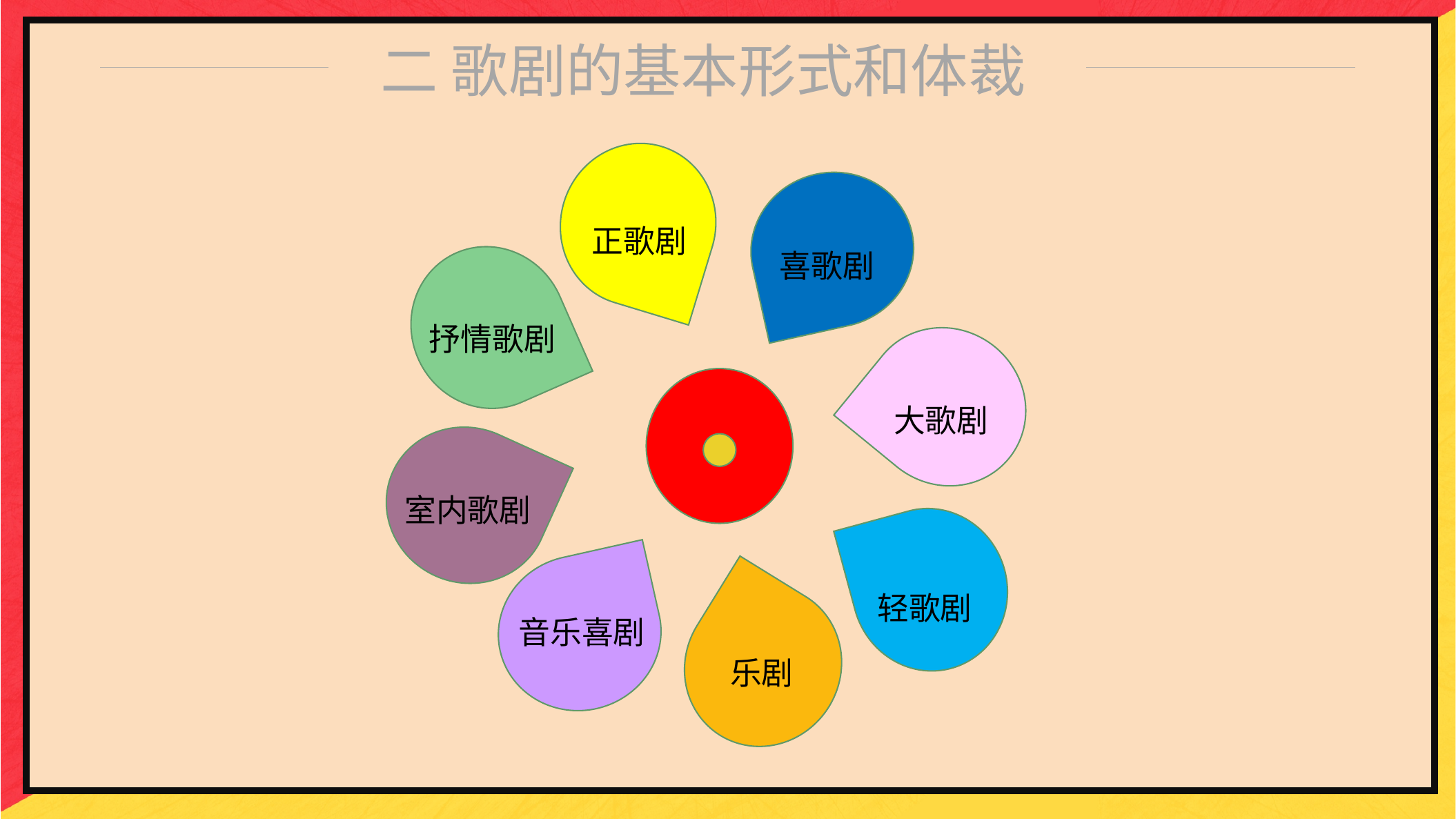

二 歌剧的基本形式和体裁

正歌剧
喜歌剧

抒情歌剧

大歌剧

室内歌剧

轻歌剧

音乐喜剧
乐剧